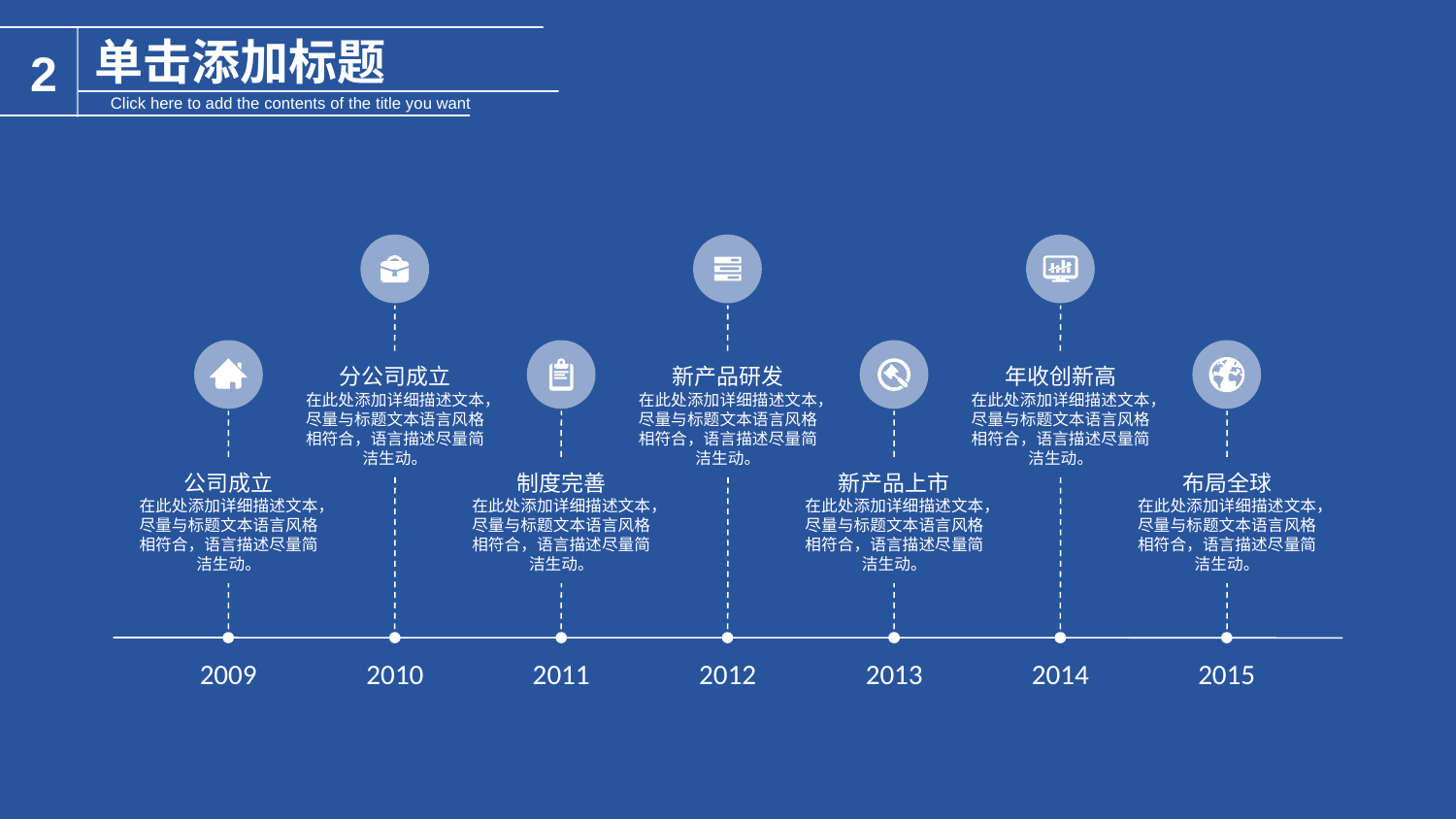

单击添加标题
2
Click here to add the contents of the title you want

分公司成立
在此处添加详细描述文本，尽量与标题文本语言风格相符合，语言描述尽量简洁生动。
新产品研发
在此处添加详细描述文本，尽量与标题文本语言风格相符合，语言描述尽量简洁生动。
年收创新高
在此处添加详细描述文本，尽量与标题文本语言风格相符合，语言描述尽量简洁生动。

公司成立
在此处添加详细描述文本，尽量与标题文本语言风格相符合，语言描述尽量简洁生动。
制度完善
在此处添加详细描述文本，尽量与标题文本语言风格相符合，语言描述尽量简洁生动。
新产品上市
在此处添加详细描述文本，尽量与标题文本语言风格相符合，语言描述尽量简洁生动。
布局全球
在此处添加详细描述文本，尽量与标题文本语言风格相符合，语言描述尽量简洁生动。

2009
2010
2011
2012
2013
2014
2015